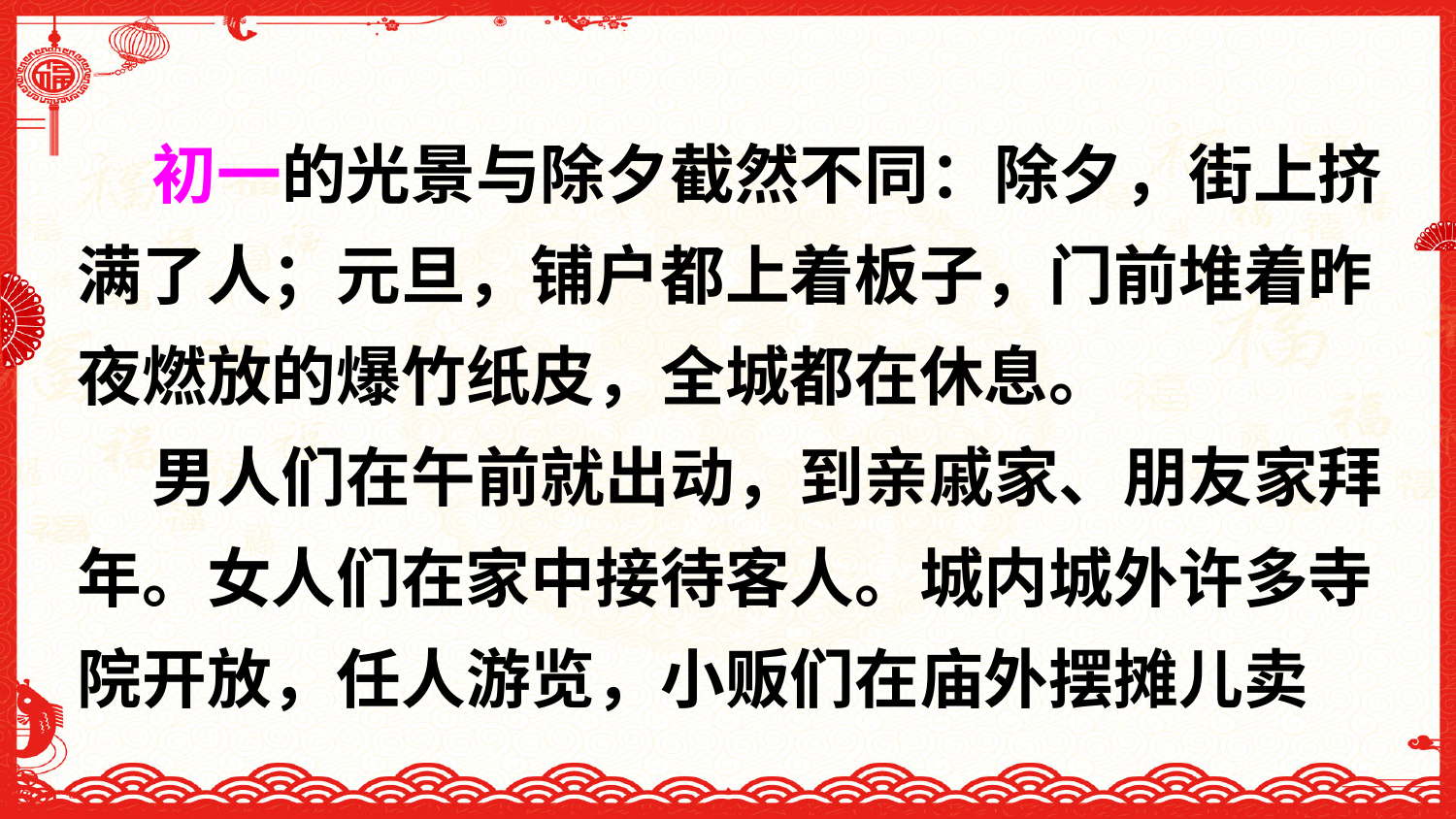

初一的光景与除夕截然不同：除夕，街上挤满了人；元旦，铺户都上着板子，门前堆着昨夜燃放的爆竹纸皮，全城都在休息。
    男人们在午前就出动，到亲戚家、朋友家拜年。女人们在家中接待客人。城内城外许多寺院开放，任人游览，小贩们在庙外摆摊儿卖